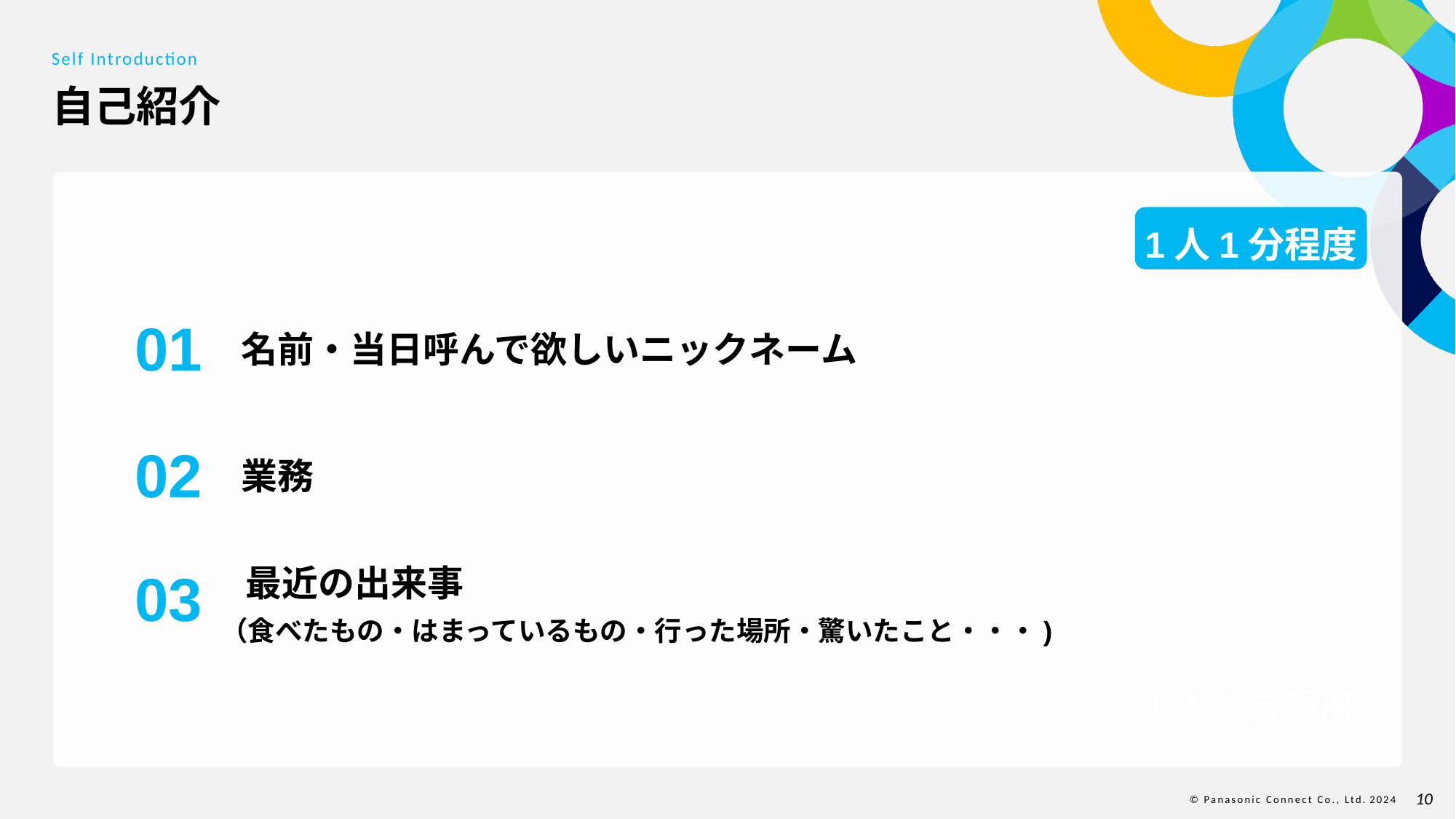

Self Introduction
# 自己紹介

1人1分程度
01
名前・当日呼んで欲しいニックネーム
02
業務
  最近の出来事
（食べたもの・はまっているもの・行った場所・驚いたこと・・・)
03
1人1分程度